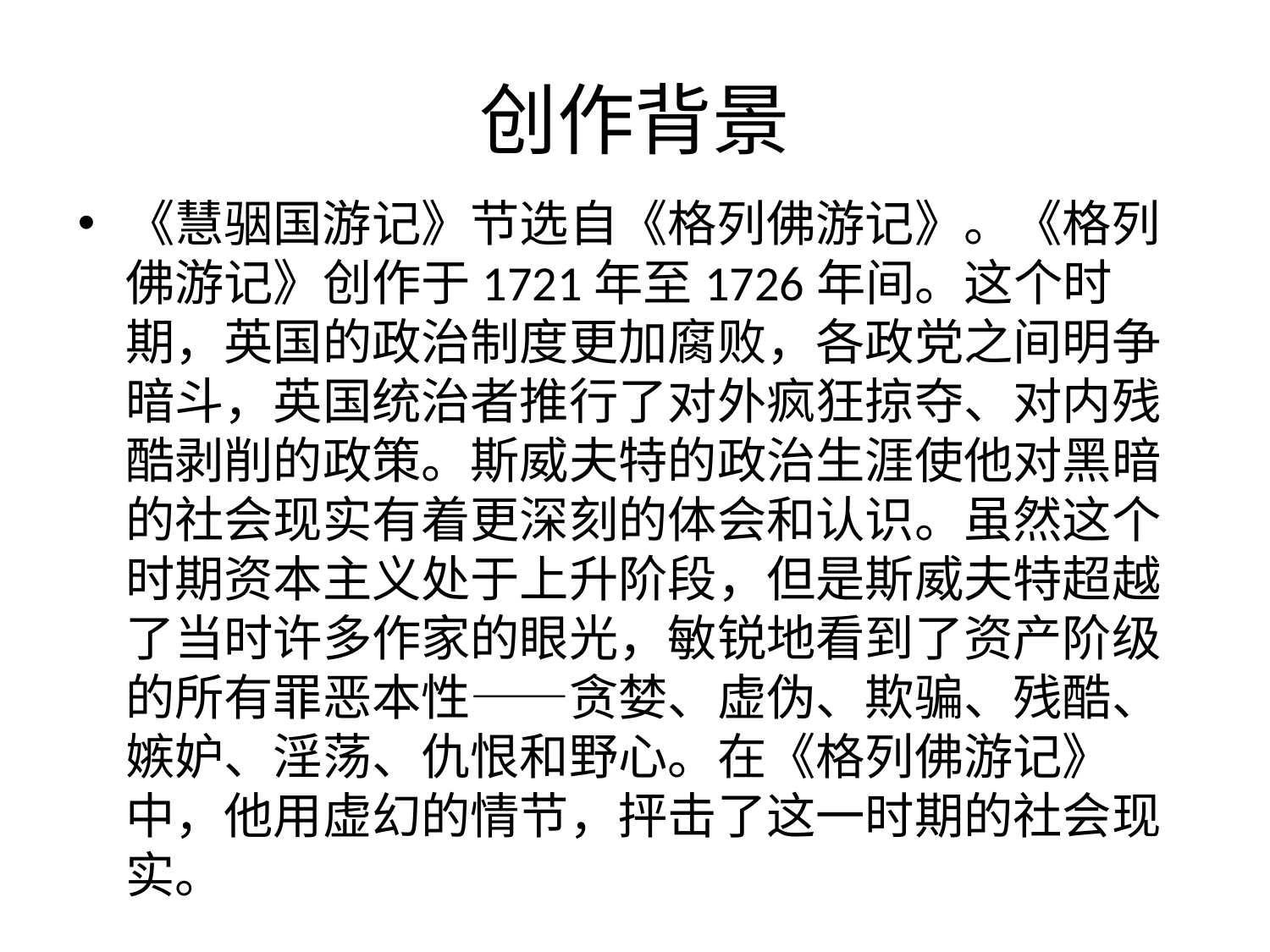

# 创作背景
《慧骃国游记》节选自《格列佛游记》。《格列佛游记》创作于1721年至1726年间。这个时期，英国的政治制度更加腐败，各政党之间明争暗斗，英国统治者推行了对外疯狂掠夺、对内残酷剥削的政策。斯威夫特的政治生涯使他对黑暗的社会现实有着更深刻的体会和认识。虽然这个时期资本主义处于上升阶段，但是斯威夫特超越了当时许多作家的眼光，敏锐地看到了资产阶级的所有罪恶本性——贪婪、虚伪、欺骗、残酷、嫉妒、淫荡、仇恨和野心。在《格列佛游记》中，他用虚幻的情节，抨击了这一时期的社会现实。